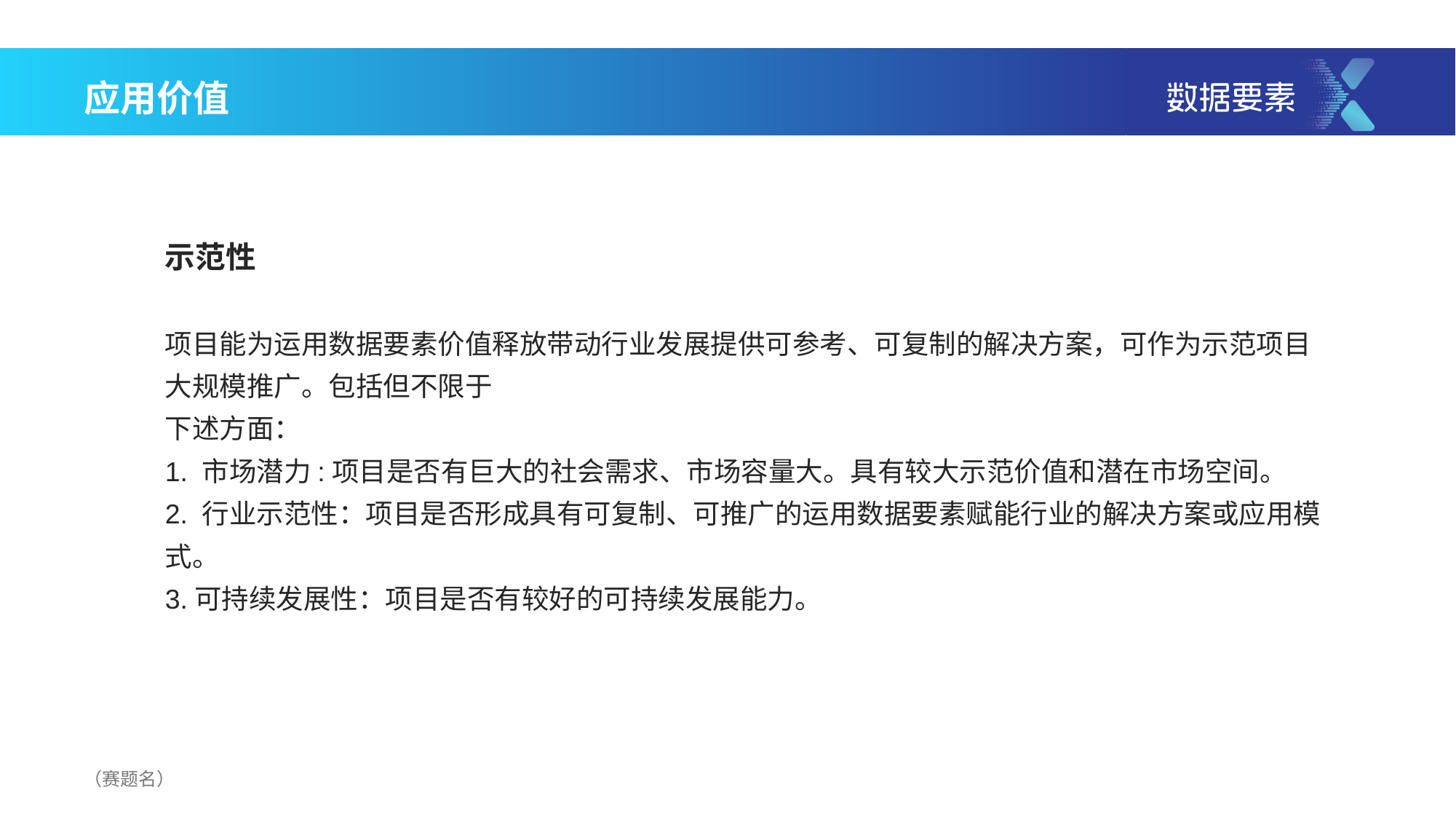

应用价值
示范性

项目能为运用数据要素价值释放带动行业发展提供可参考、可复制的解决方案，可作为示范项目大规模推广。包括但不限于
下述方面：
1. 市场潜力:项目是否有巨大的社会需求、市场容量大。具有较大示范价值和潜在市场空间。
2. 行业示范性：项目是否形成具有可复制、可推广的运用数据要素赋能行业的解决方案或应用模式。
3.可持续发展性：项目是否有较好的可持续发展能力。
（赛题名）
8